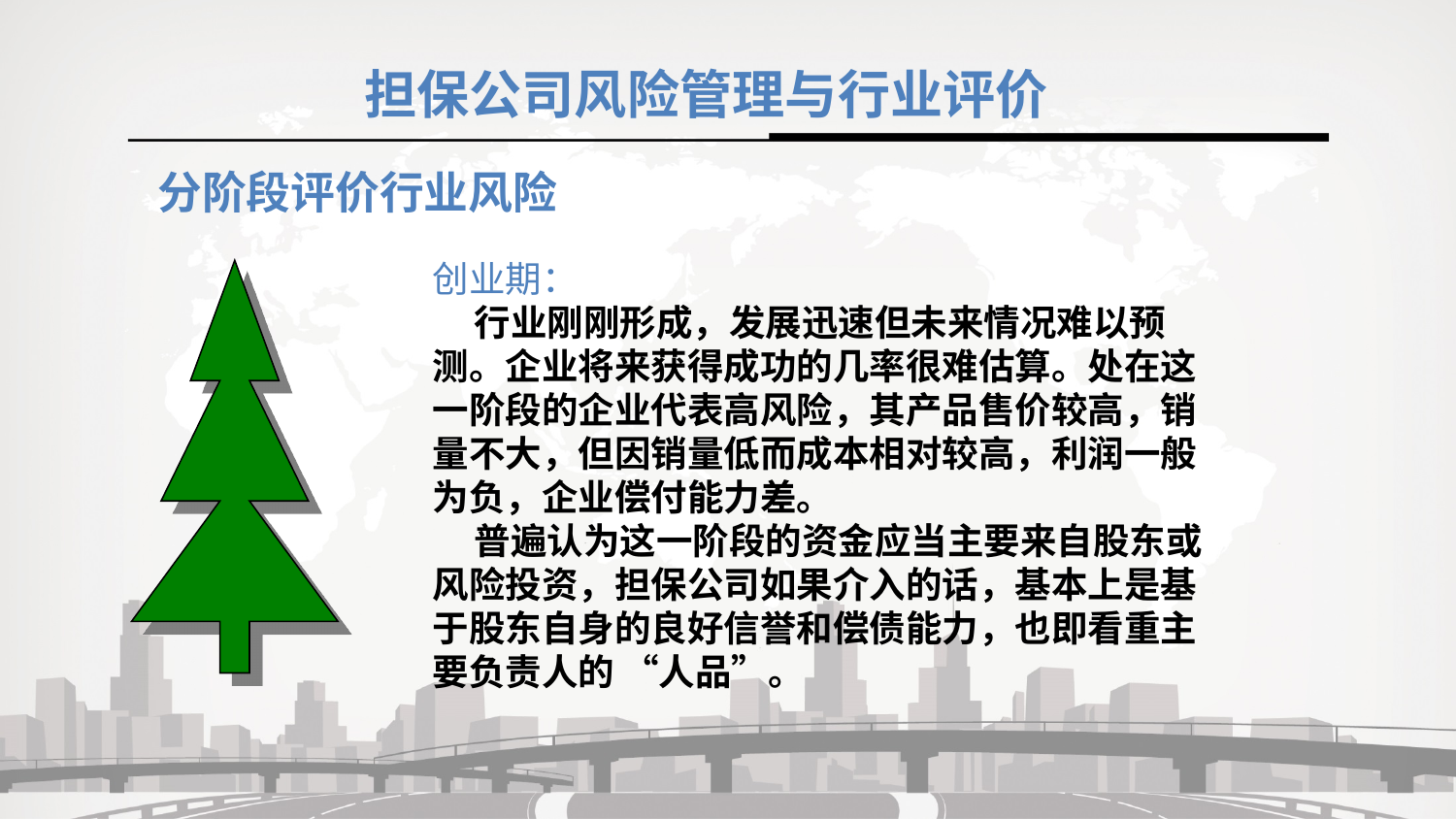

担保公司风险管理与行业评价
分阶段评价行业风险
创业期：
    行业刚刚形成，发展迅速但未来情况难以预测。企业将来获得成功的几率很难估算。处在这一阶段的企业代表高风险，其产品售价较高，销量不大，但因销量低而成本相对较高，利润一般为负，企业偿付能力差。
    普遍认为这一阶段的资金应当主要来自股东或风险投资，担保公司如果介入的话，基本上是基于股东自身的良好信誉和偿债能力，也即看重主要负责人的 “人品”。